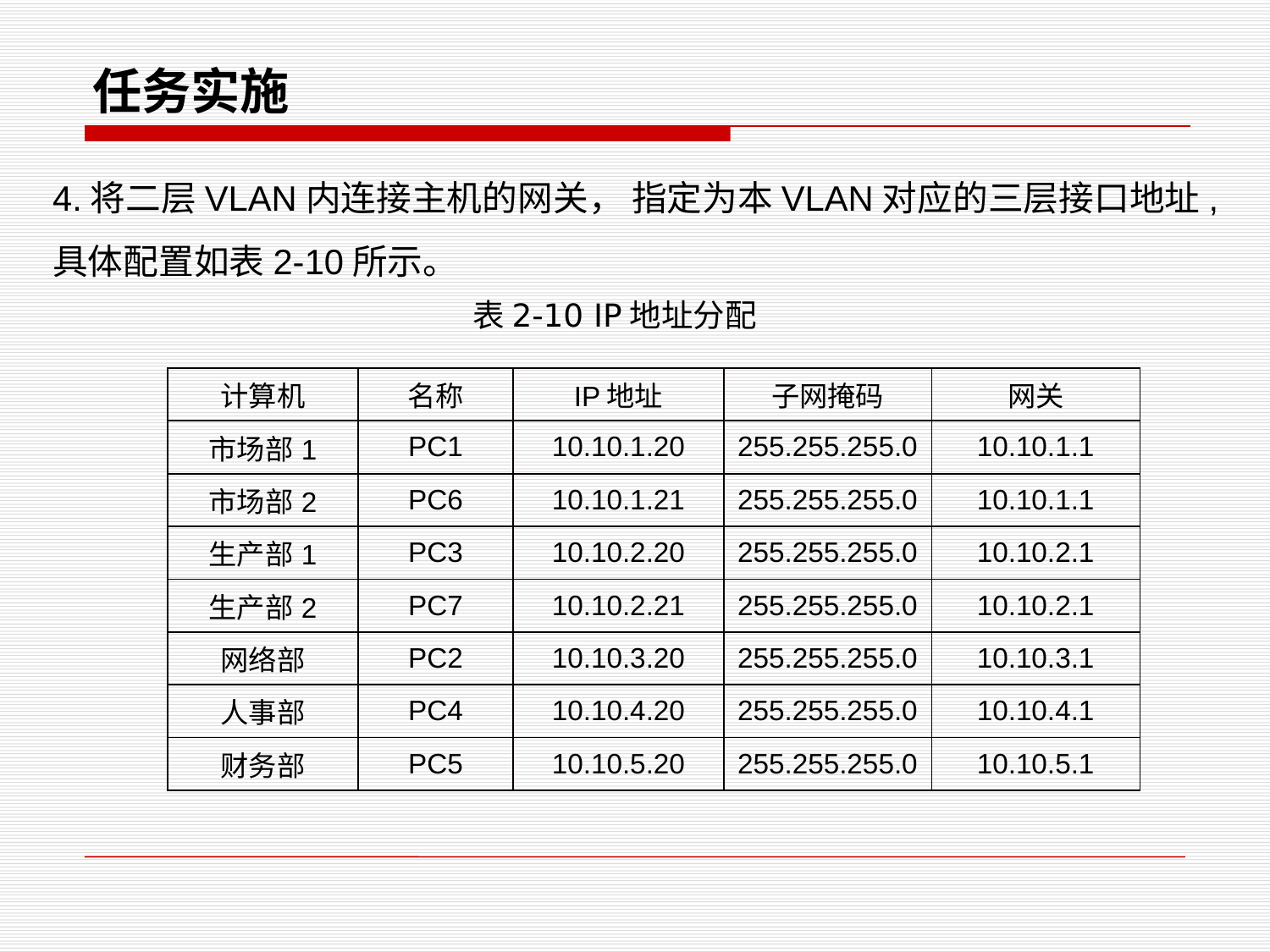

任务实施
4.将二层VLAN内连接主机的网关， 指定为本VLAN对应的三层接口地址,具体配置如表2-10所示。
表2-10 IP地址分配
| 计算机 | 名称 | IP地址 | 子网掩码 | 网关 |
| --- | --- | --- | --- | --- |
| 市场部1 | PC1 | 10.10.1.20 | 255.255.255.0 | 10.10.1.1 |
| 市场部2 | PC6 | 10.10.1.21 | 255.255.255.0 | 10.10.1.1 |
| 生产部1 | PC3 | 10.10.2.20 | 255.255.255.0 | 10.10.2.1 |
| 生产部2 | PC7 | 10.10.2.21 | 255.255.255.0 | 10.10.2.1 |
| 网络部 | PC2 | 10.10.3.20 | 255.255.255.0 | 10.10.3.1 |
| 人事部 | PC4 | 10.10.4.20 | 255.255.255.0 | 10.10.4.1 |
| 财务部 | PC5 | 10.10.5.20 | 255.255.255.0 | 10.10.5.1 |
122